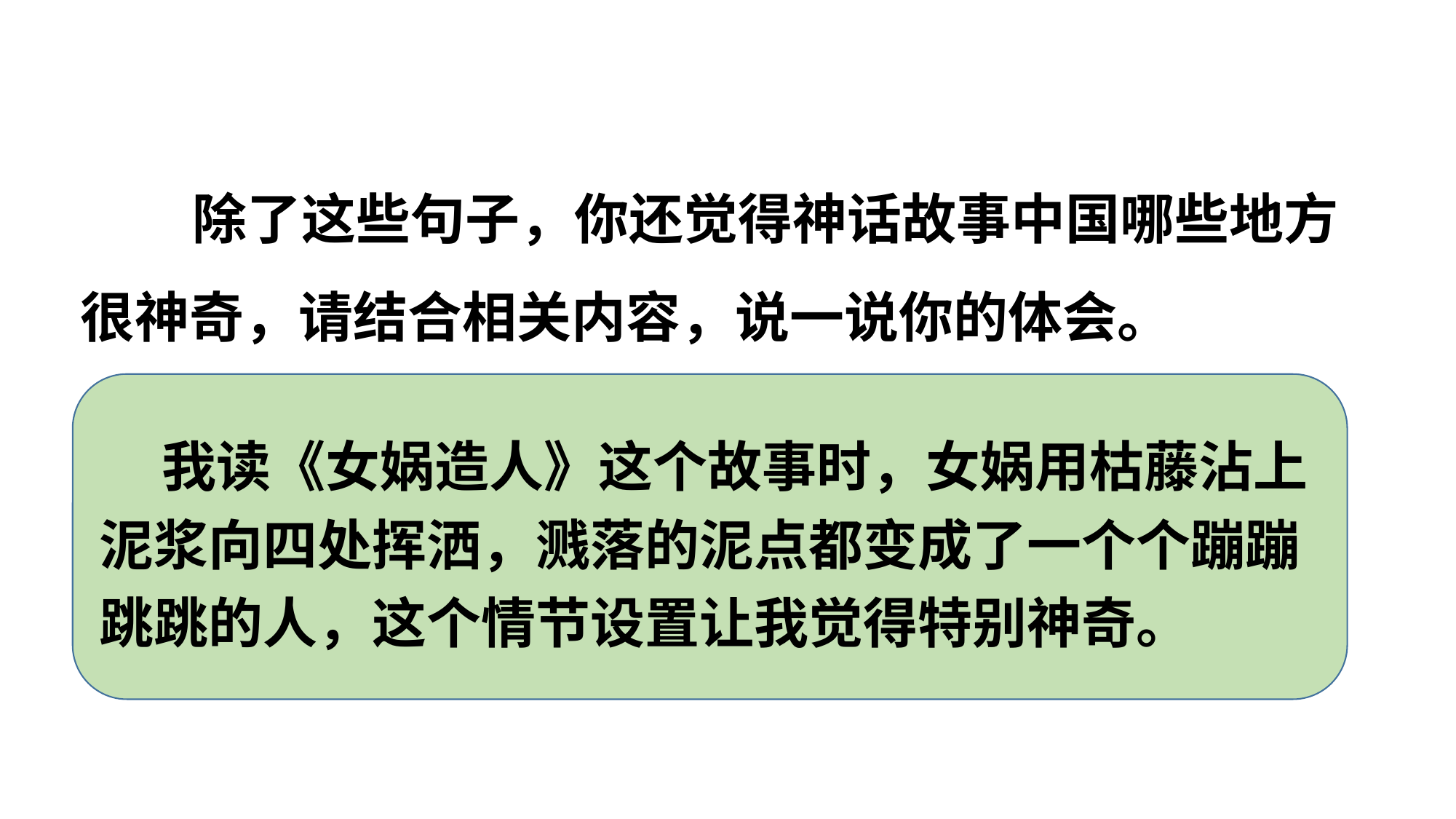

除了这些句子，你还觉得神话故事中国哪些地方很神奇，请结合相关内容，说一说你的体会。
    我读《女娲造人》这个故事时，女娲用枯藤沾上泥浆向四处挥洒，溅落的泥点都变成了一个个蹦蹦跳跳的人，这个情节设置让我觉得特别神奇。